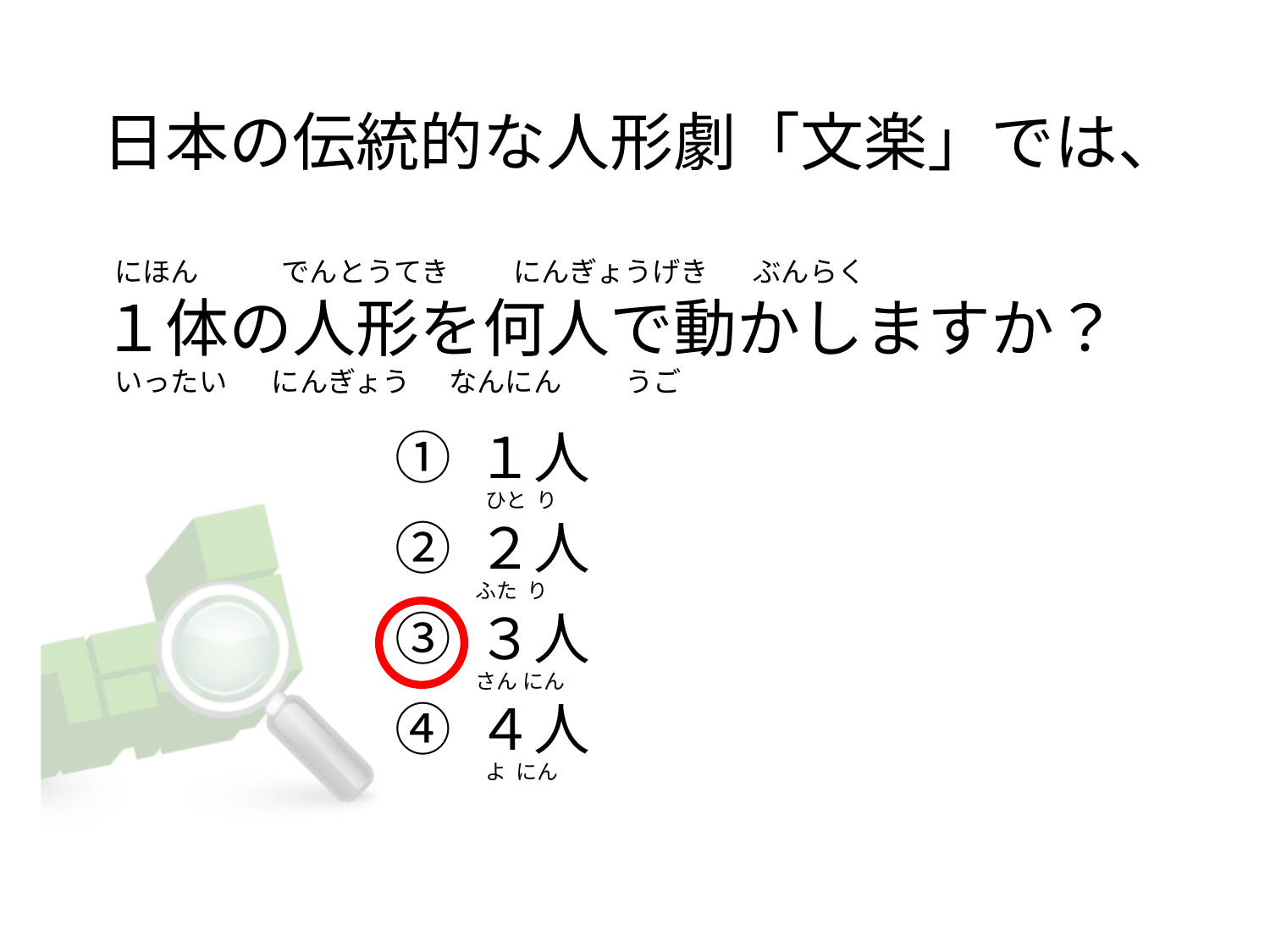

# 日本の伝統的な人形劇「文楽」では、   にほん             でんとうてき          にんぎょうげき       ぶんらく １体の人形を何人で動かしますか？   いったい       にんぎょう      なんにん          うご
① １人
② ２人
③ ３人
④ ４人
 ひと  り
ふた  り

さん にん
 よ  にん